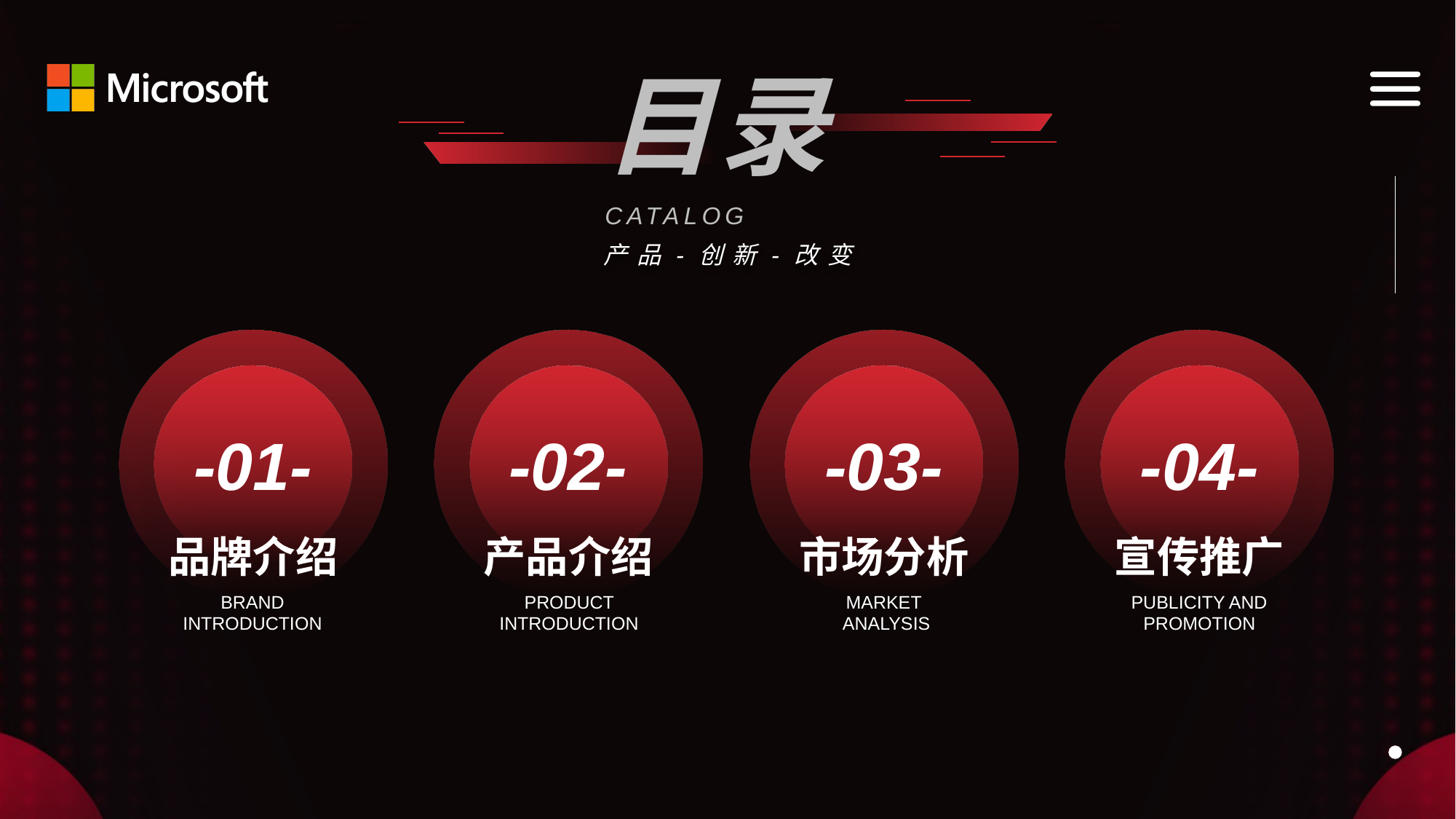

产品-创新-改变

-01-
-02-
-03-
-04-
品牌介绍
产品介绍
市场分析
宣传推广
BRAND INTRODUCTION
PRODUCT INTRODUCTION
MARKET
 ANALYSIS
PUBLICITY AND PROMOTION